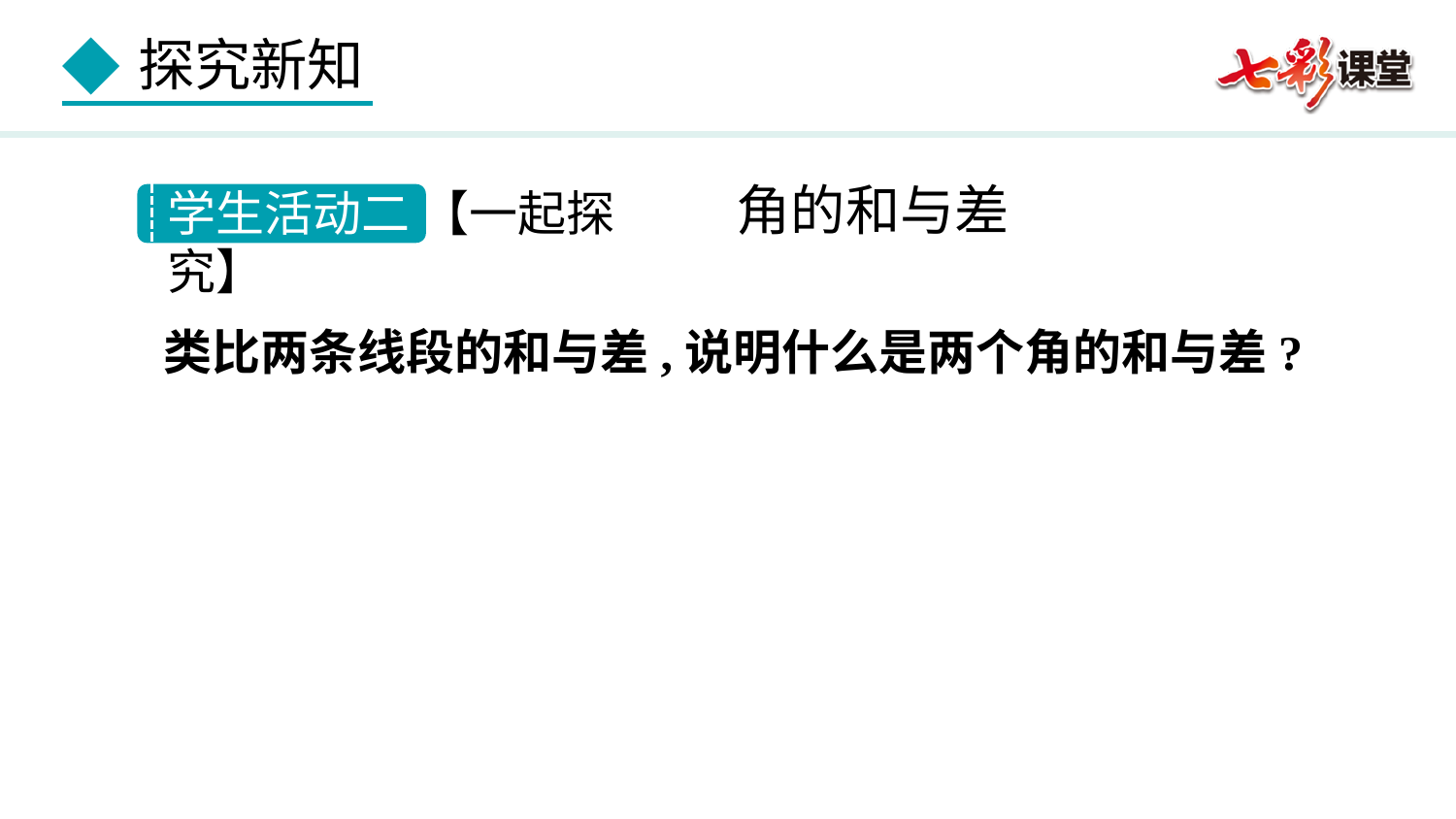

角的和与差
学生活动二 【一起探究】

类比两条线段的和与差,说明什么是两个角的和与差?